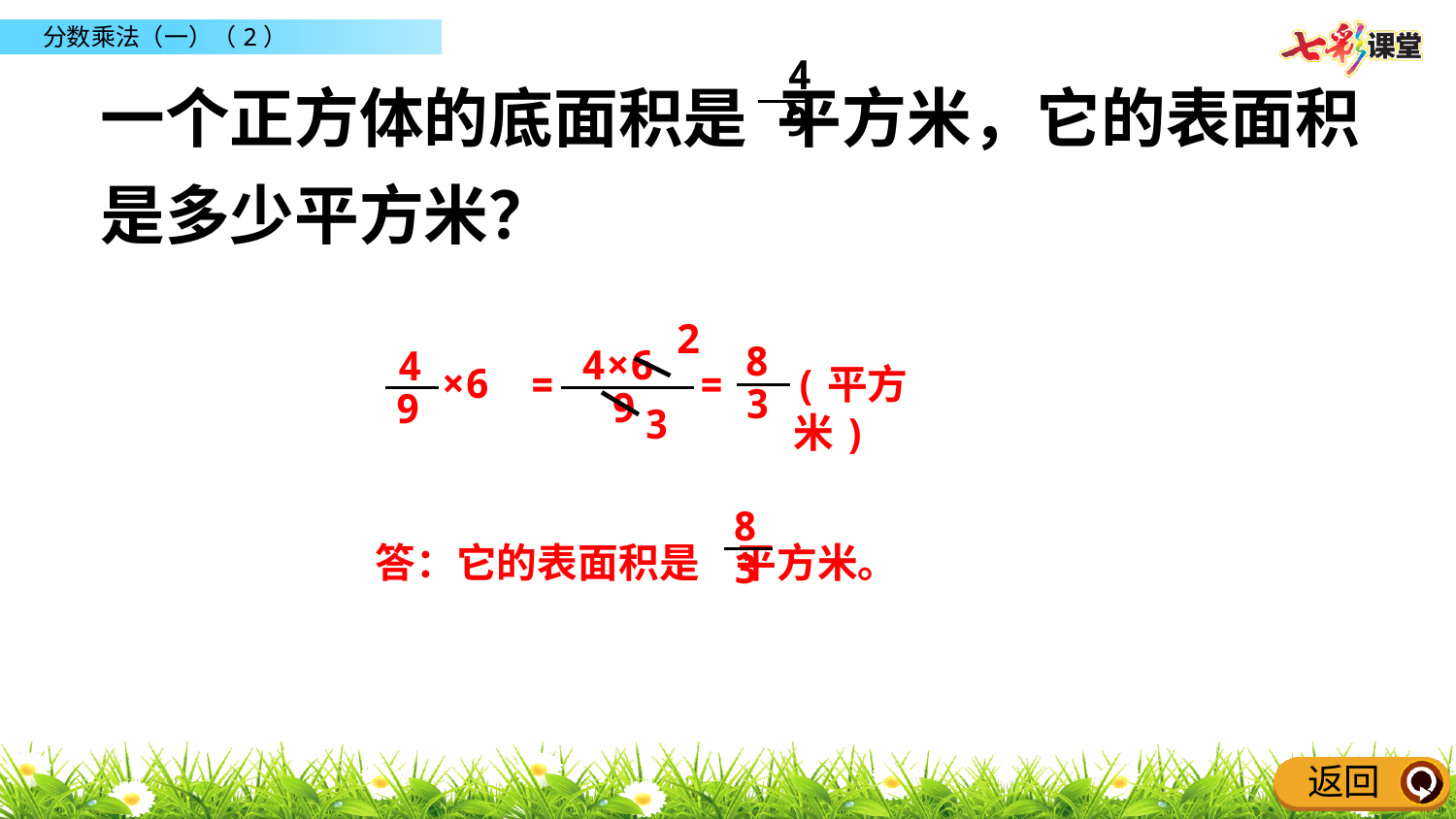

4
9
一个正方体的底面积是  平方米，它的表面积是多少平方米？
2
8
3
4×6
9
4
9
×6
=
(平方米)
=
3
8
3
答：它的表面积是    平方米。